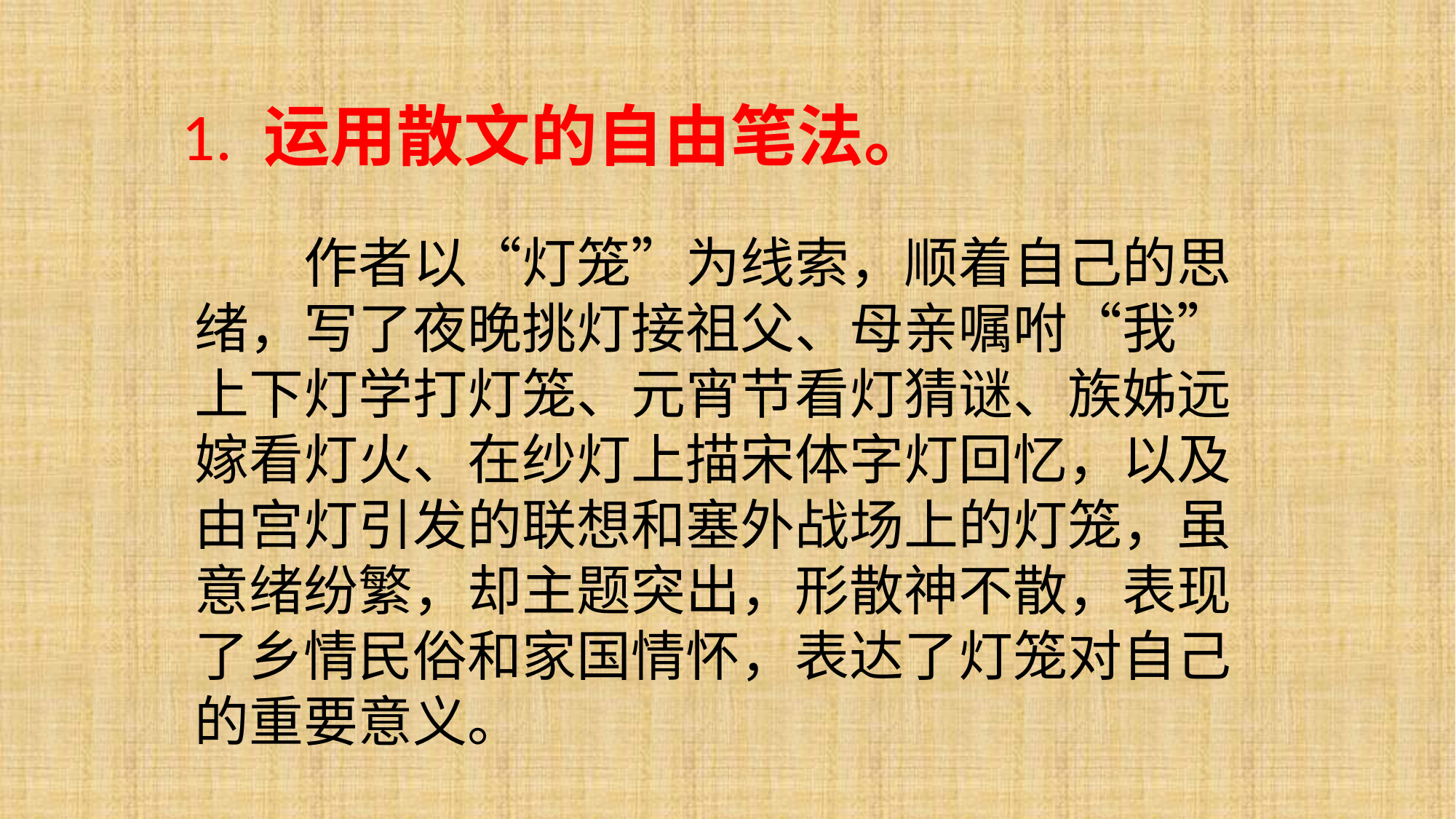

# 1. 运用散文的自由笔法。
作者以“灯笼”为线索，顺着自己的思绪，写了夜晚挑灯接祖父、母亲嘱咐“我”上下灯学打灯笼、元宵节看灯猜谜、族姊远嫁看灯火、在纱灯上描宋体字灯回忆，以及由宫灯引发的联想和塞外战场上的灯笼，虽意绪纷繁，却主题突出，形散神不散，表现了乡情民俗和家国情怀，表达了灯笼对自己的重要意义。